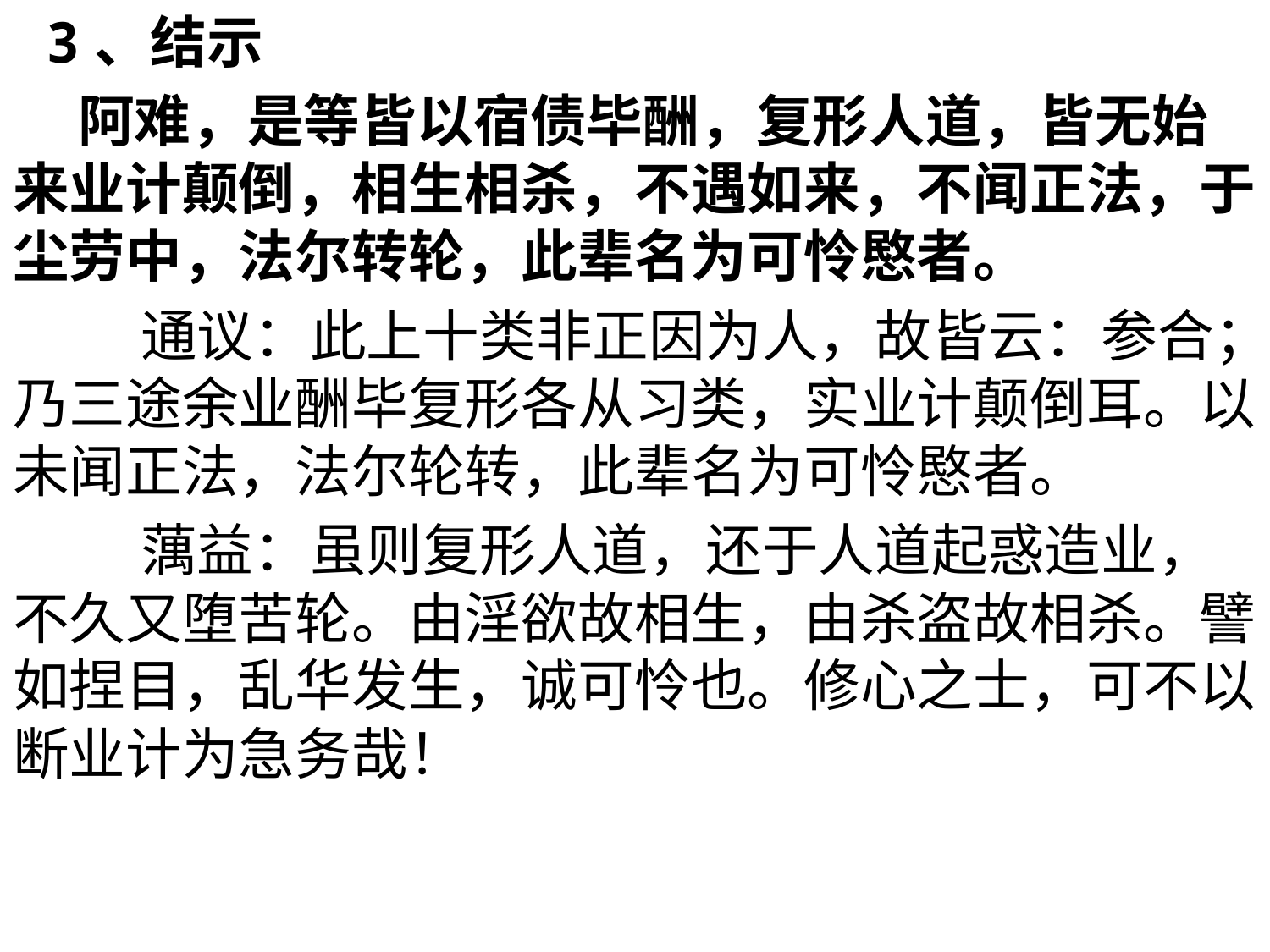

3、结示
    阿难，是等皆以宿债毕酬，复形人道，皆无始来业计颠倒，相生相杀，不遇如来，不闻正法，于尘劳中，法尔转轮，此辈名为可怜愍者。
         通议：此上十类非正因为人，故皆云：参合；乃三途余业酬毕复形各从习类，实业计颠倒耳。以未闻正法，法尔轮转，此辈名为可怜愍者。
         蕅益：虽则复形人道，还于人道起惑造业，不久又堕苦轮。由淫欲故相生，由杀盗故相杀。譬如捏目，乱华发生，诚可怜也。修心之士，可不以断业计为急务哉！